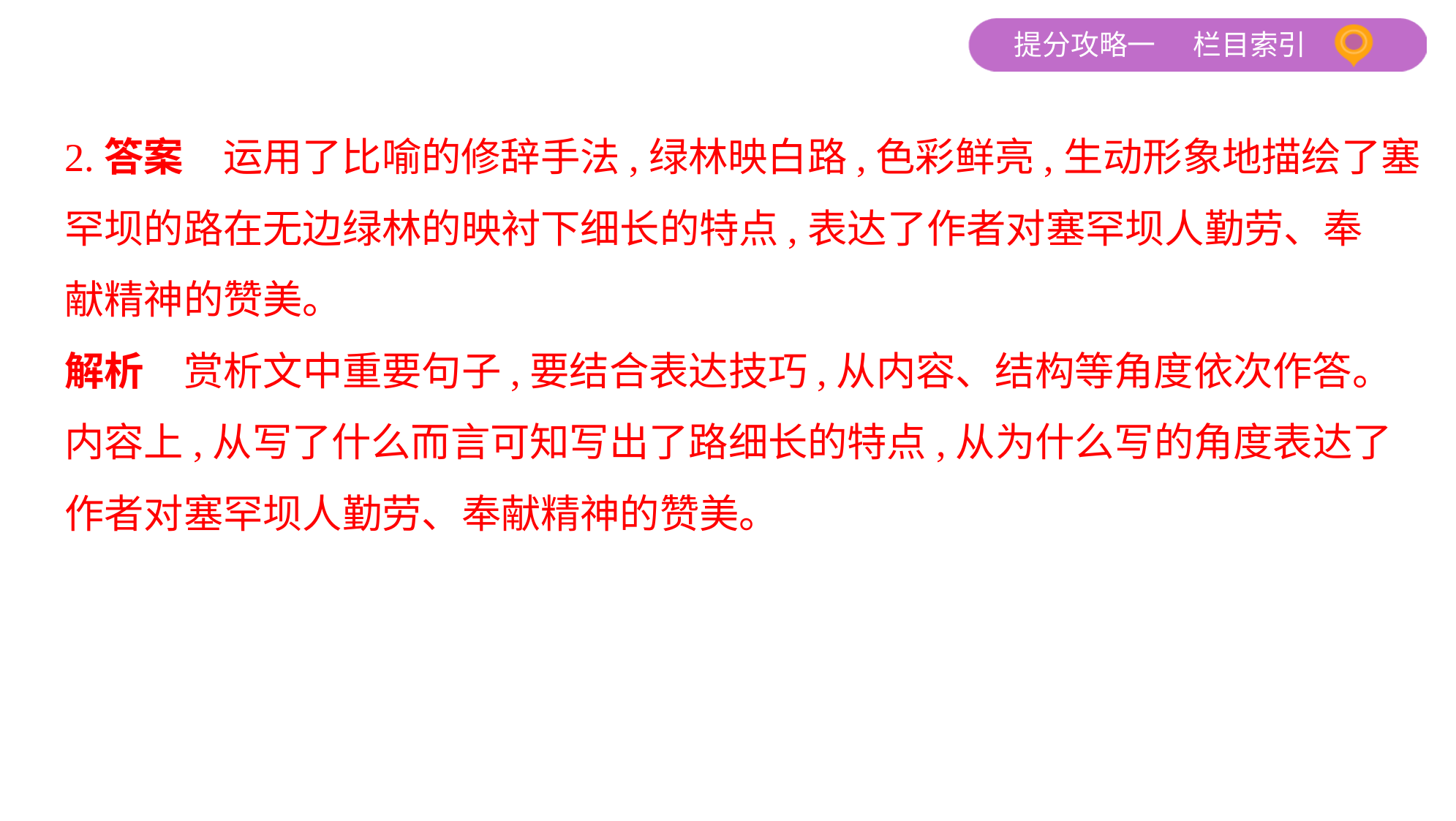

2.答案　运用了比喻的修辞手法,绿林映白路,色彩鲜亮,生动形象地描绘了塞
罕坝的路在无边绿林的映衬下细长的特点,表达了作者对塞罕坝人勤劳、奉
献精神的赞美。
解析　赏析文中重要句子,要结合表达技巧,从内容、结构等角度依次作答。
内容上,从写了什么而言可知写出了路细长的特点,从为什么写的角度表达了
作者对塞罕坝人勤劳、奉献精神的赞美。